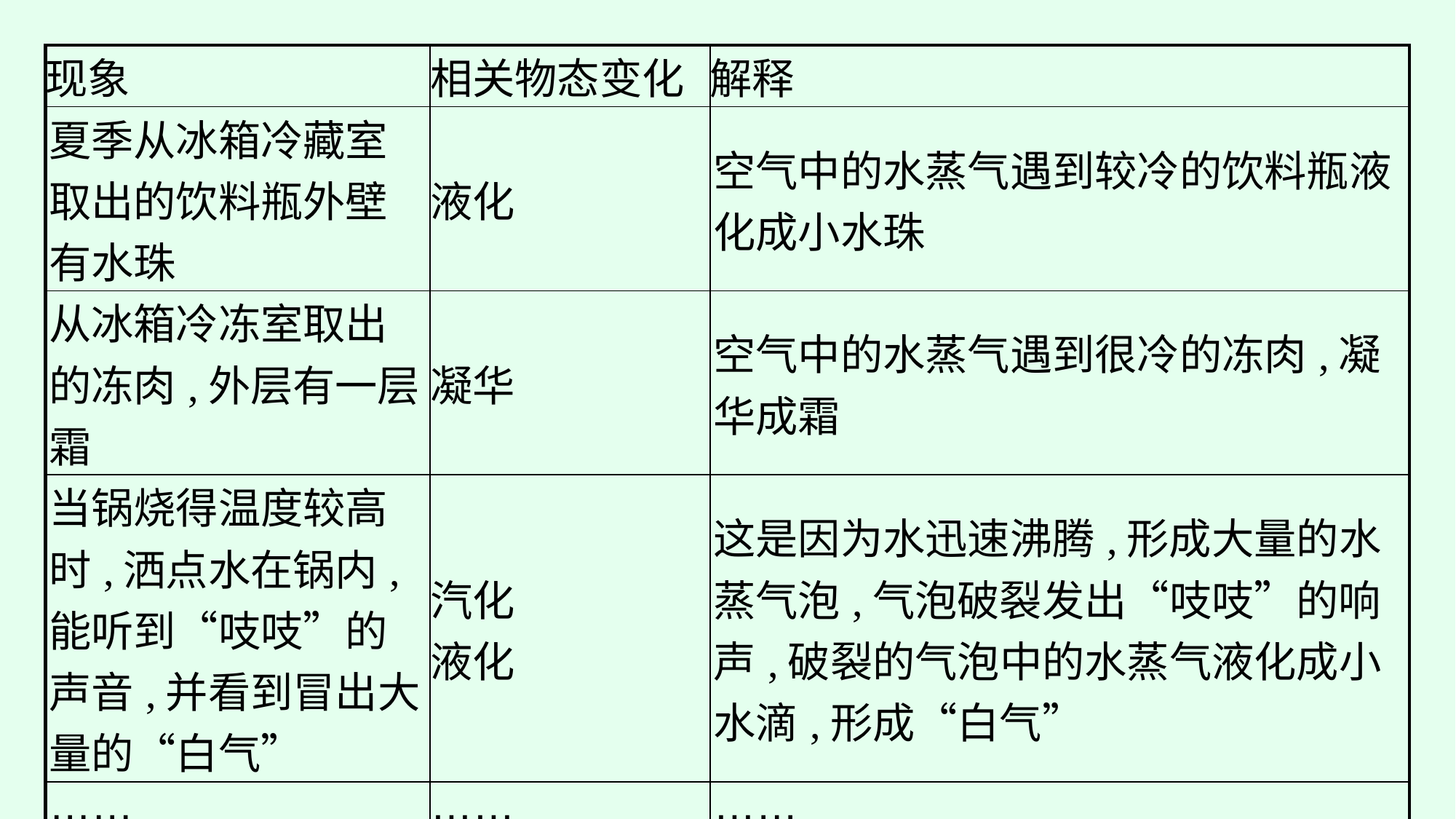

| 现象 | 相关物态变化 | 解释 |
| --- | --- | --- |
| 夏季从冰箱冷藏室取出的饮料瓶外壁有水珠 | 液化 | 空气中的水蒸气遇到较冷的饮料瓶液化成小水珠 |
| 从冰箱冷冻室取出的冻肉,外层有一层霜 | 凝华 | 空气中的水蒸气遇到很冷的冻肉,凝华成霜 |
| 当锅烧得温度较高时,洒点水在锅内,能听到“吱吱”的声音,并看到冒出大量的“白气” | 汽化 液化 | 这是因为水迅速沸腾,形成大量的水蒸气泡,气泡破裂发出“吱吱”的响声,破裂的气泡中的水蒸气液化成小水滴,形成“白气” |
| …… | …… | …… |